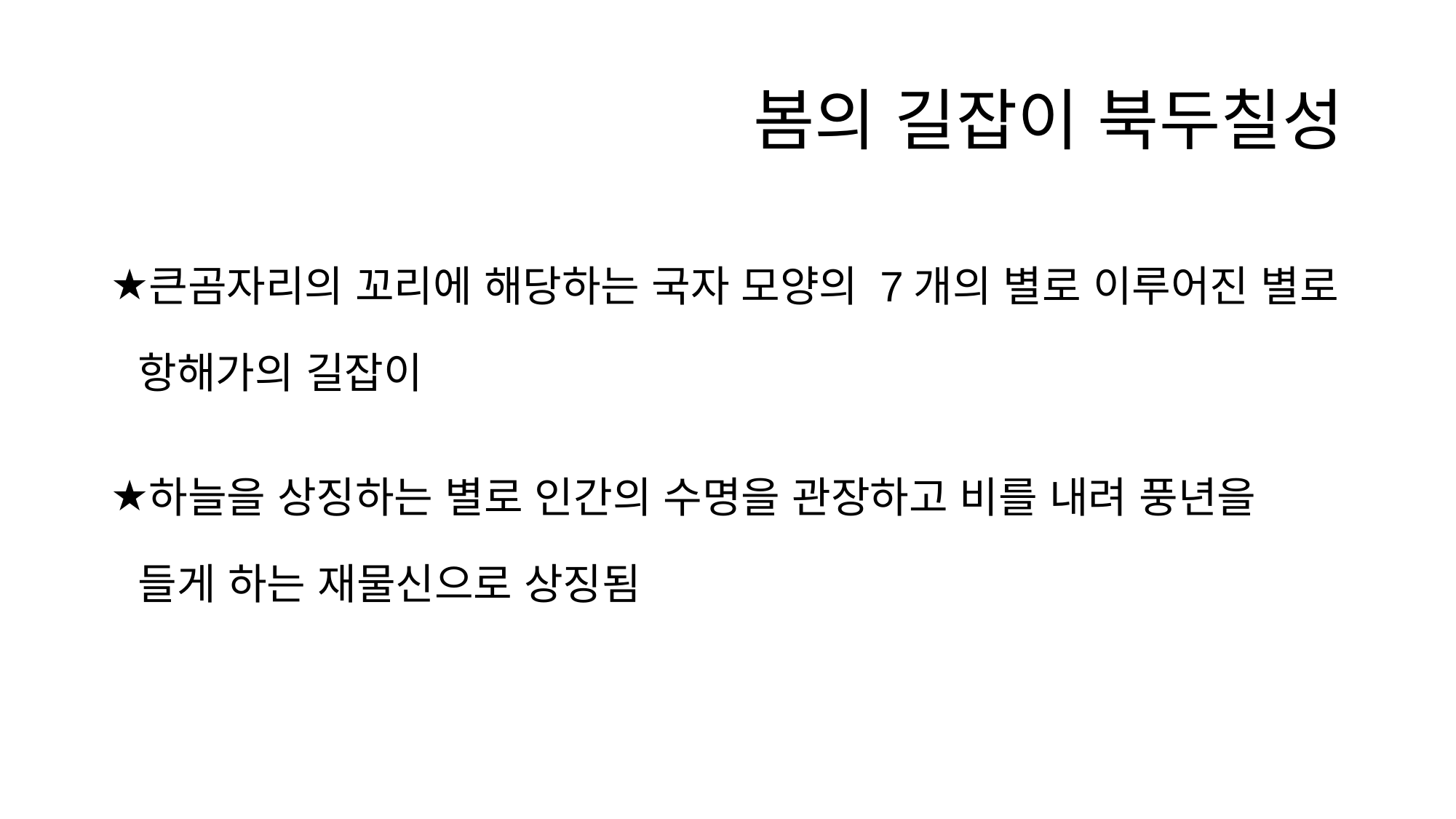

# 봄의 길잡이 북두칠성
큰곰자리의 꼬리에 해당하는 국자 모양의 7개의 별로 이루어진 별로 항해가의 길잡이
하늘을 상징하는 별로 인간의 수명을 관장하고 비를 내려 풍년을 들게 하는 재물신으로 상징됨